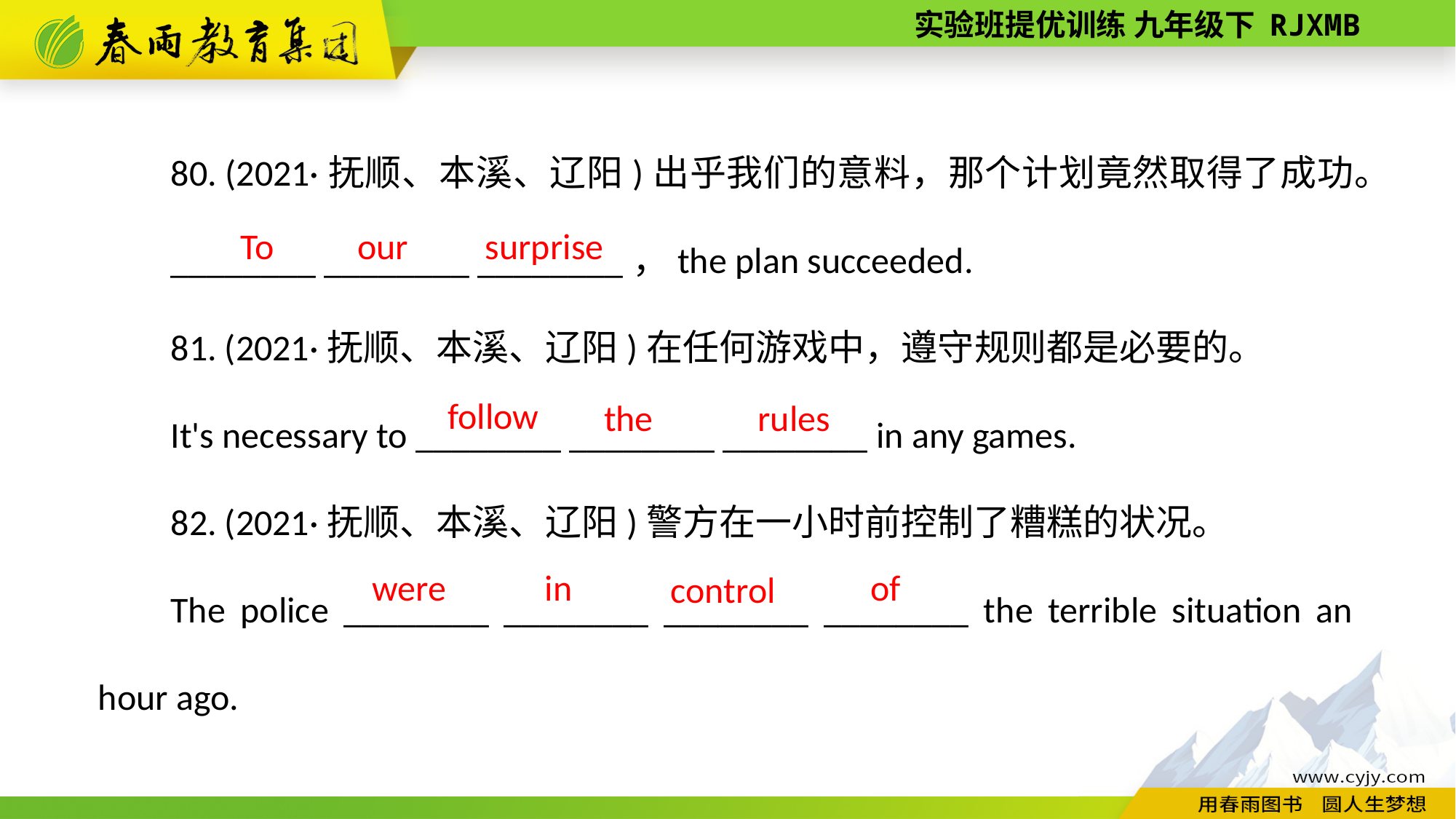

80. (2021·抚顺、本溪、辽阳)出乎我们的意料，那个计划竟然取得了成功。
________ ________ ________，the plan succeeded.
81. (2021·抚顺、本溪、辽阳)在任何游戏中，遵守规则都是必要的。
It's necessary to ________ ________ ________ in any games.
82. (2021·抚顺、本溪、辽阳)警方在一小时前控制了糟糕的状况。
The police ________ ________ ________ ________ the terrible situation an hour ago.
surprise
our
To
 follow
the
rules
of
in
were
control